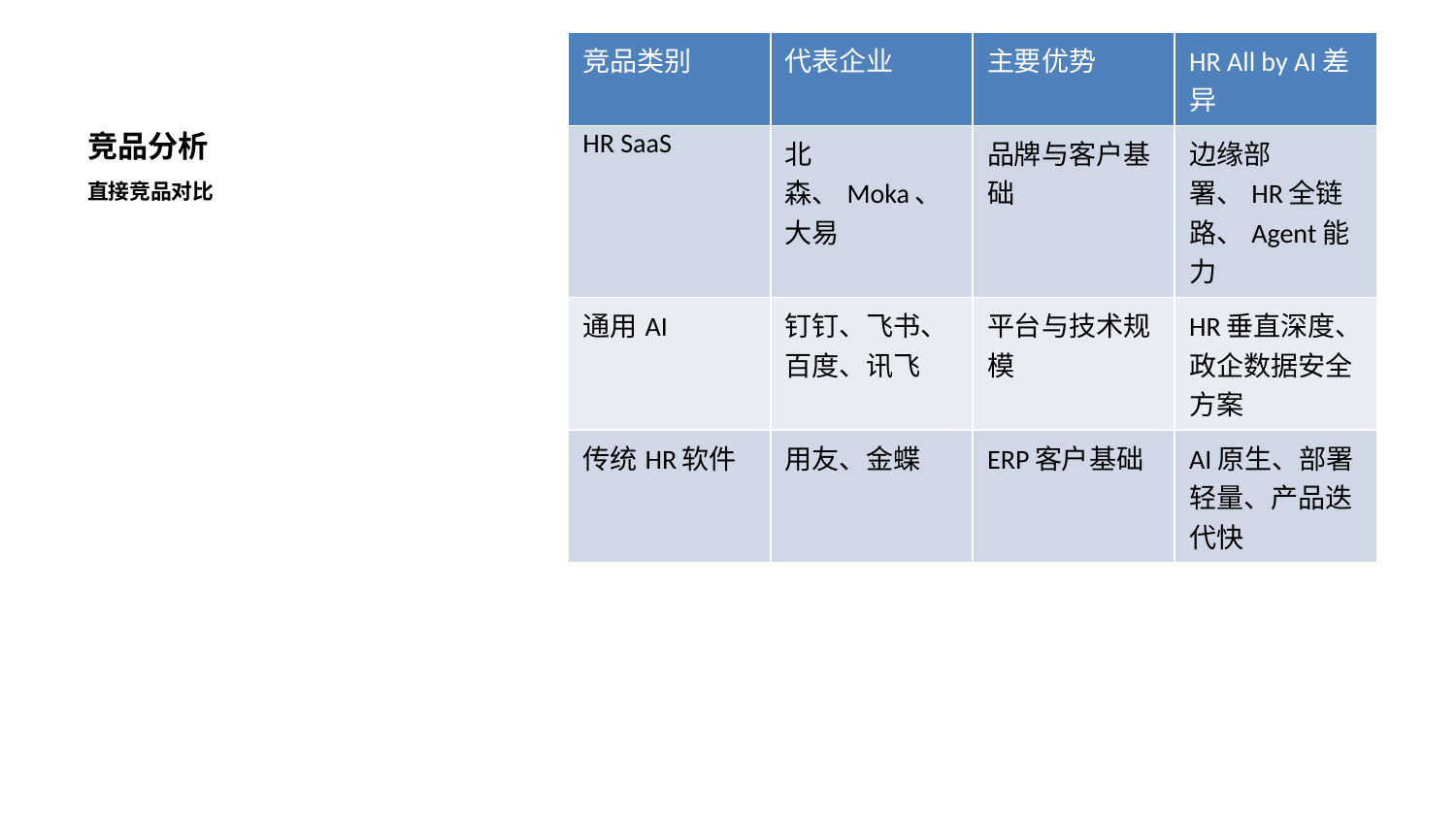

| 竞品类别 | 代表企业 | 主要优势 | HR All by AI差异 |
| --- | --- | --- | --- |
| HR SaaS | 北森、Moka、大易 | 品牌与客户基础 | 边缘部署、HR全链路、Agent能力 |
| 通用AI | 钉钉、飞书、百度、讯飞 | 平台与技术规模 | HR垂直深度、政企数据安全方案 |
| 传统HR软件 | 用友、金蝶 | ERP客户基础 | AI原生、部署轻量、产品迭代快 |
# 竞品分析
直接竞品对比